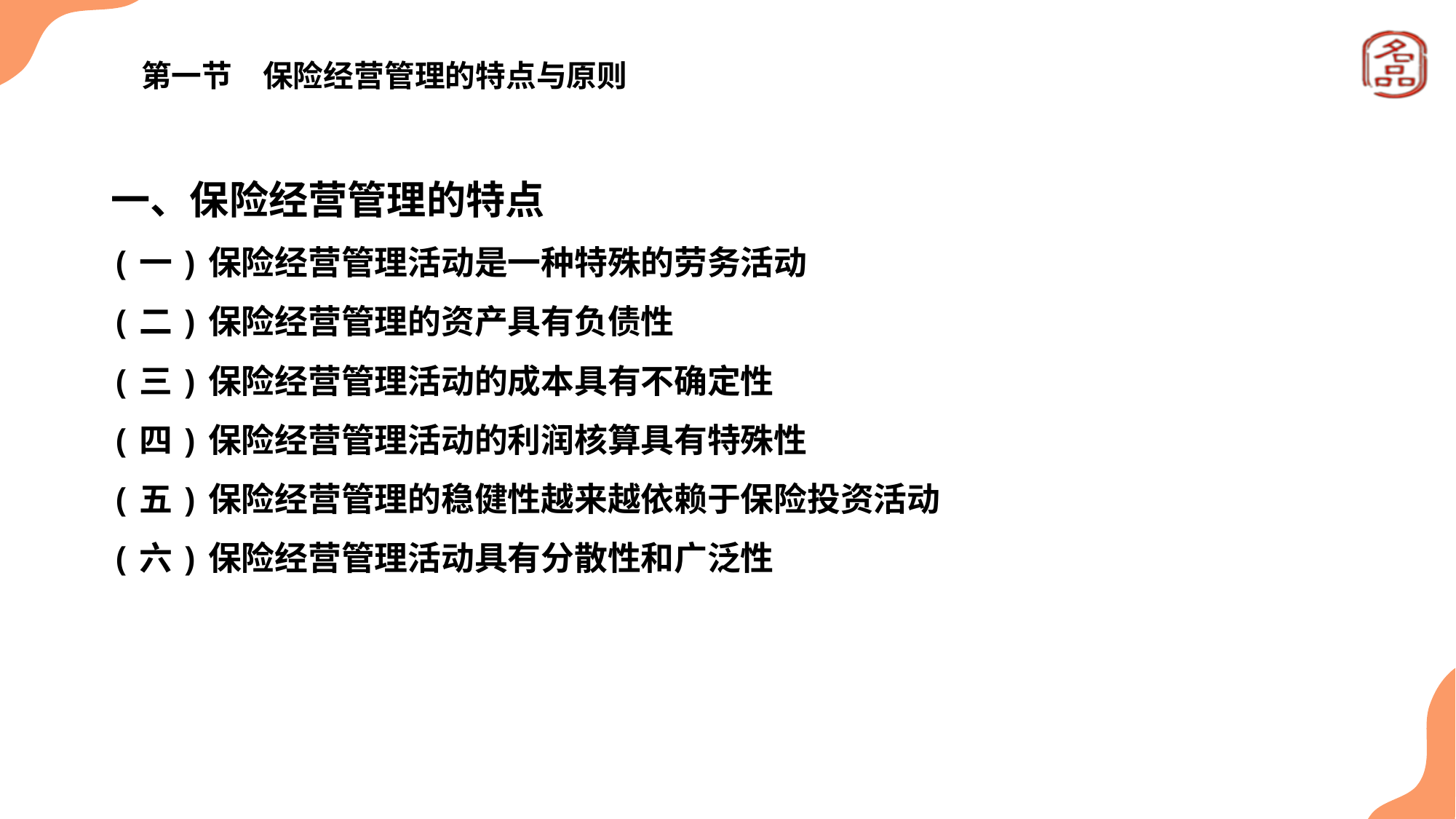

# 第一节　保险经营管理的特点与原则
一、保险经营管理的特点
(一)保险经营管理活动是一种特殊的劳务活动
(二)保险经营管理的资产具有负债性
(三)保险经营管理活动的成本具有不确定性
(四)保险经营管理活动的利润核算具有特殊性
(五)保险经营管理的稳健性越来越依赖于保险投资活动
(六)保险经营管理活动具有分散性和广泛性